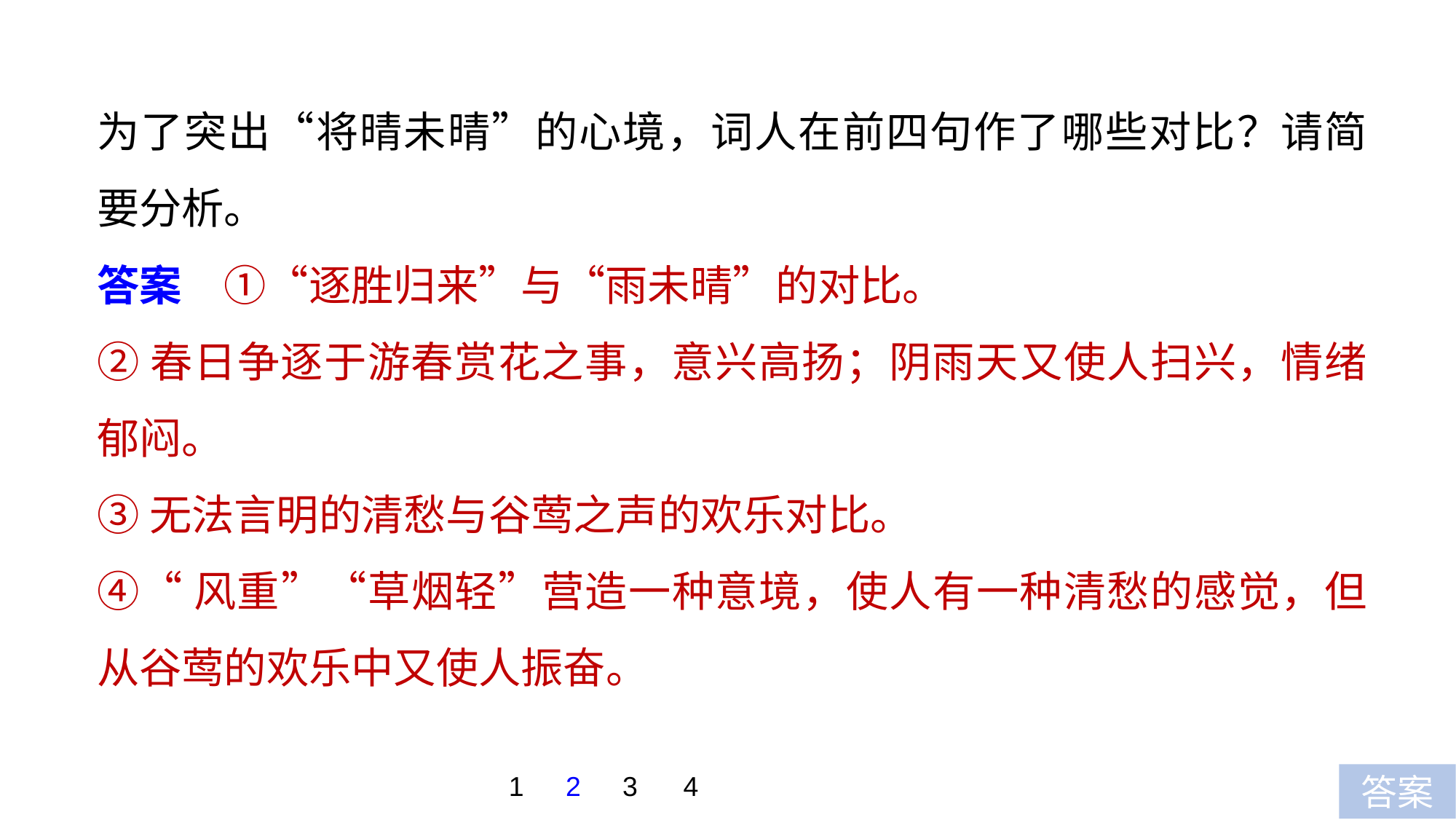

为了突出“将晴未晴”的心境，词人在前四句作了哪些对比？请简要分析。
答案　①“逐胜归来”与“雨未晴”的对比。
②春日争逐于游春赏花之事，意兴高扬；阴雨天又使人扫兴，情绪郁闷。
③无法言明的清愁与谷莺之声的欢乐对比。
④“风重”“草烟轻”营造一种意境，使人有一种清愁的感觉，但从谷莺的欢乐中又使人振奋。
1
2
3
4
答案